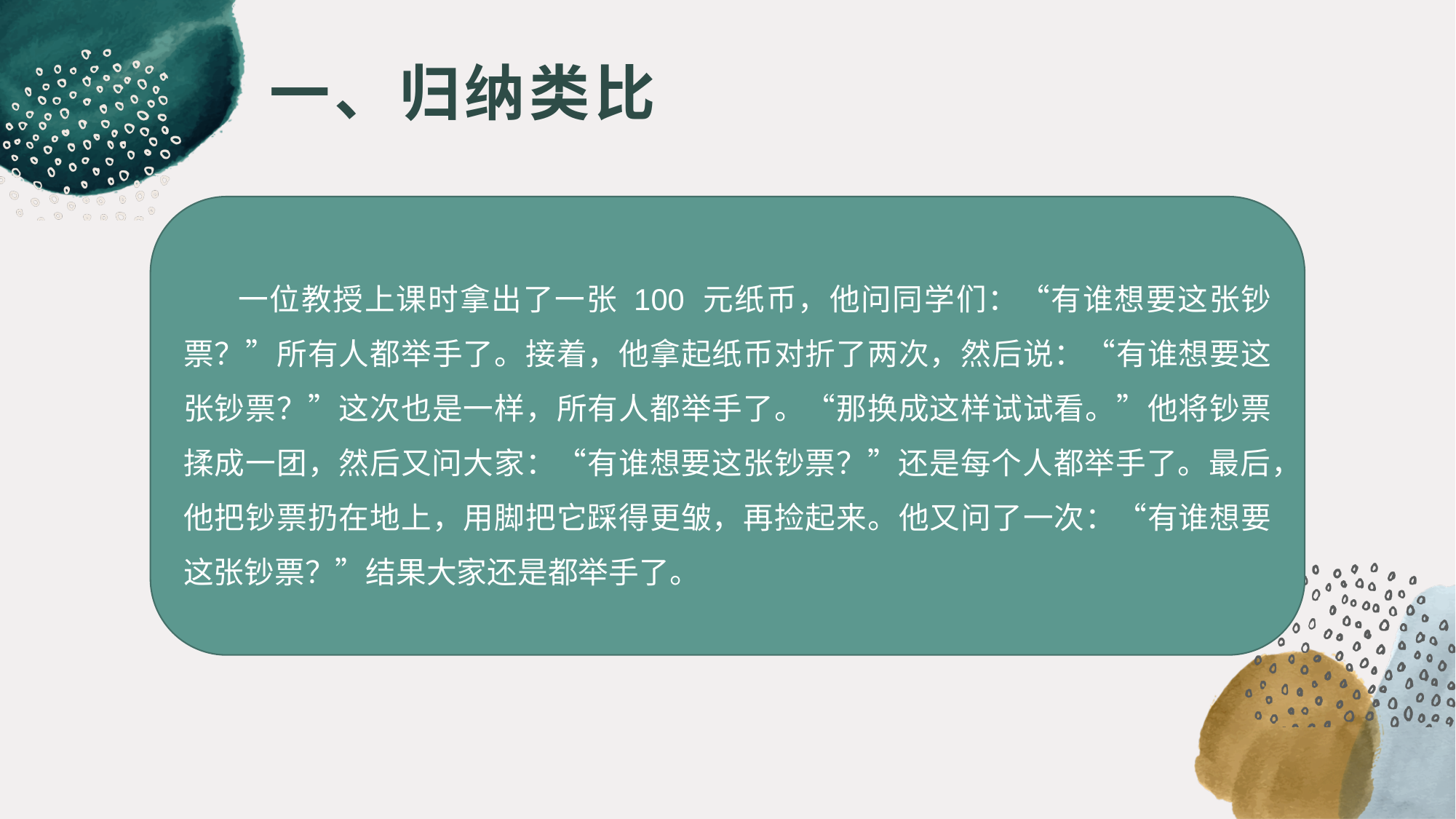

# 一、归纳类比
一位教授上课时拿出了一张 100 元纸币，他问同学们：“有谁想要这张钞票？”所有人都举手了。接着，他拿起纸币对折了两次，然后说：“有谁想要这张钞票？”这次也是一样，所有人都举手了。“那换成这样试试看。”他将钞票揉成一团，然后又问大家：“有谁想要这张钞票？”还是每个人都举手了。最后，他把钞票扔在地上，用脚把它踩得更皱，再捡起来。他又问了一次：“有谁想要这张钞票？”结果大家还是都举手了。